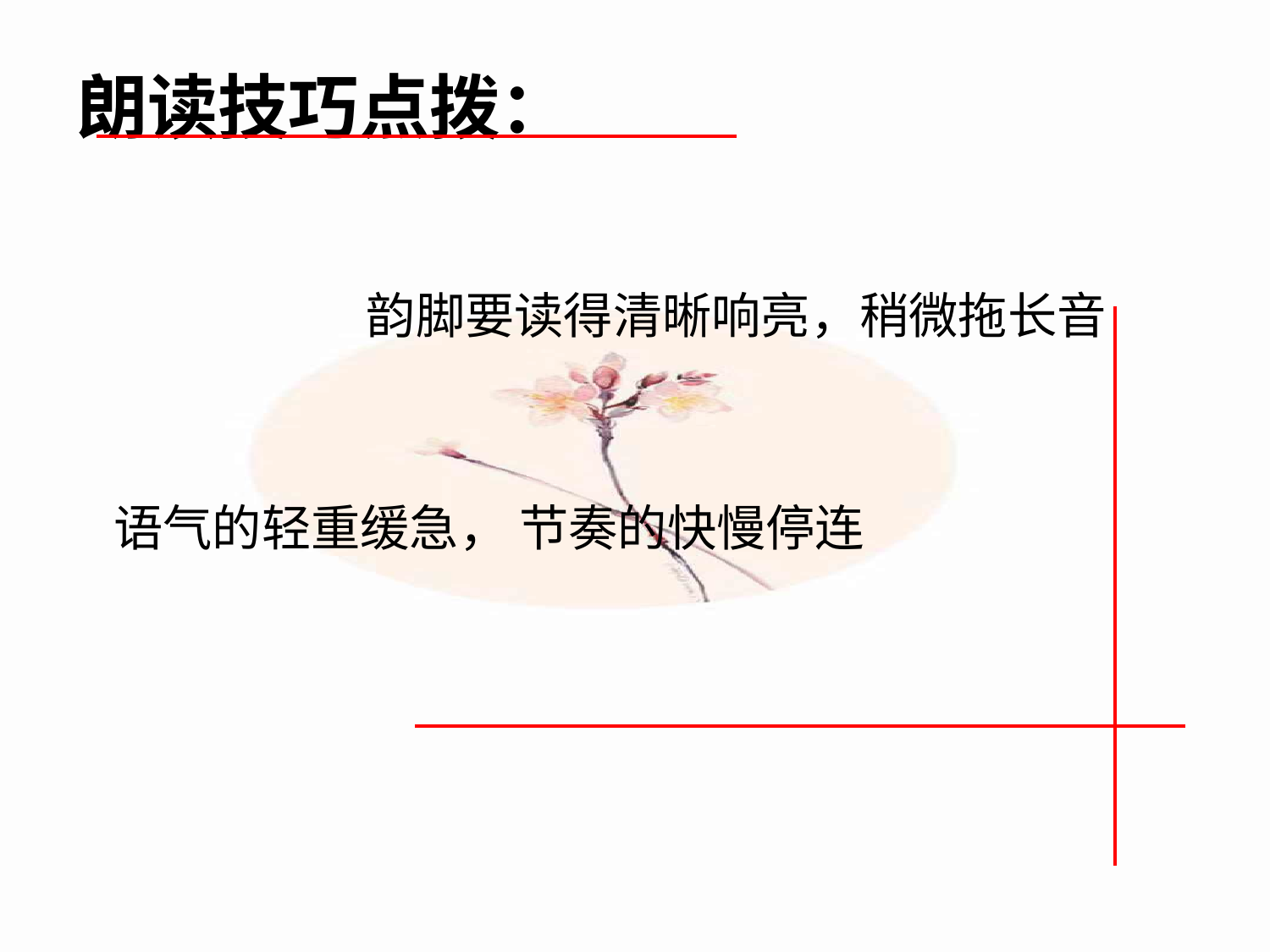

朗读技巧点拨：
韵脚要读得清晰响亮，稍微拖长音
                   语气的轻重缓急， 节奏的快慢停连